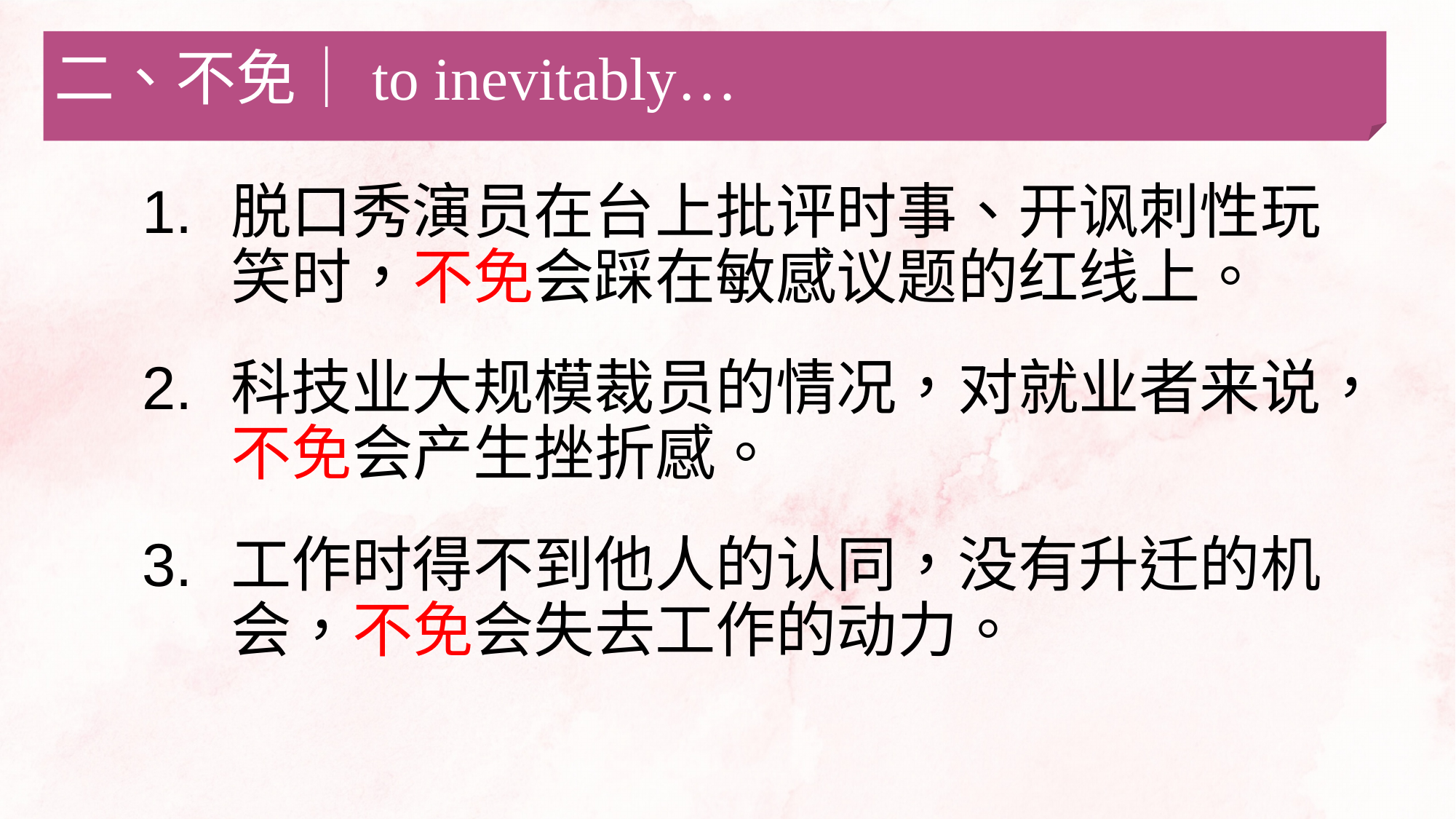

二、不免｜to inevitably…
脱口秀演员在台上批评时事、开讽刺性玩笑时，不免会踩在敏感议题的红线上。
科技业大规模裁员的情况，对就业者来说，不免会产生挫折感。
工作时得不到他人的认同，没有升迁的机会，不免会失去工作的动力。